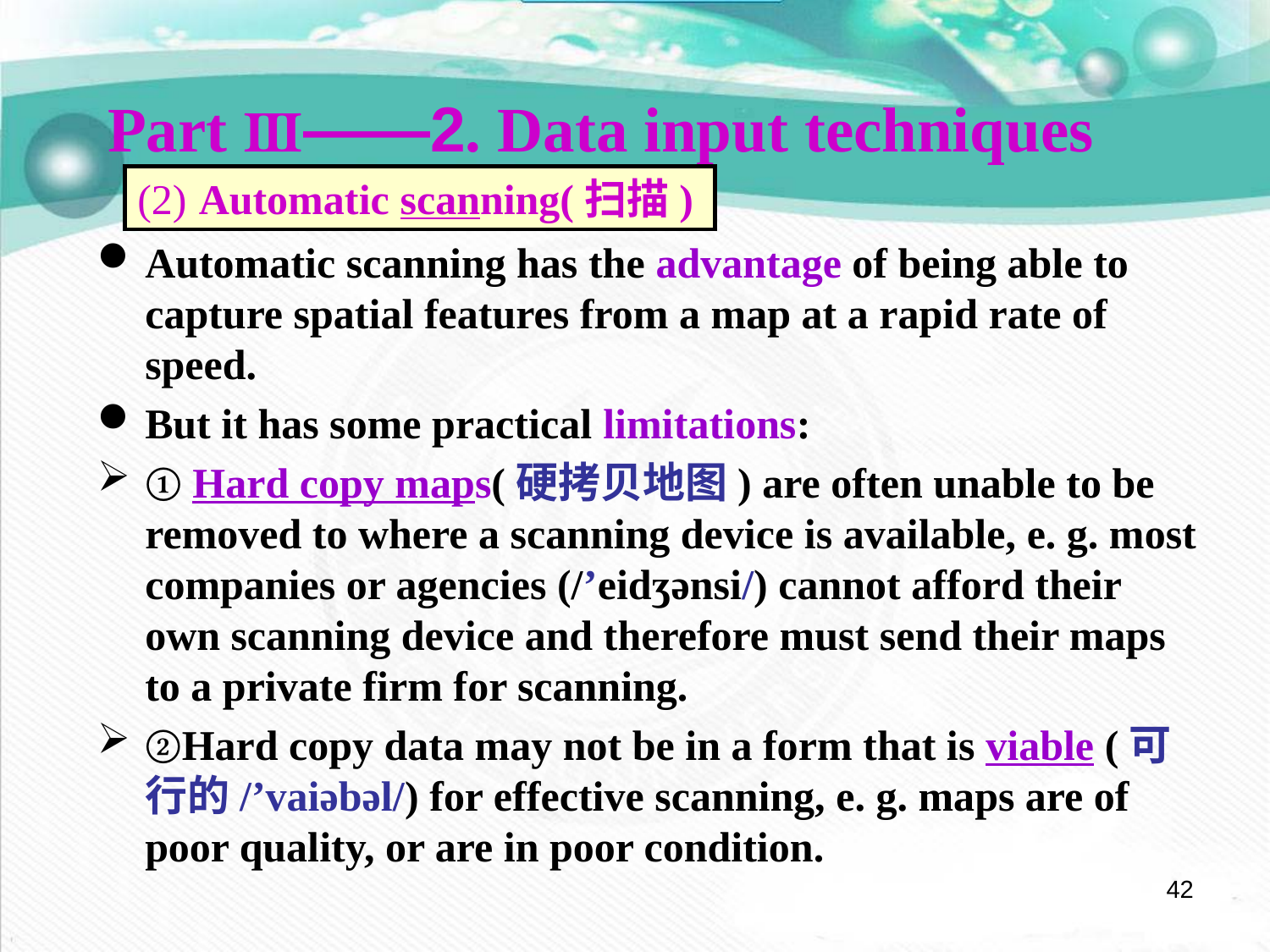

Part Ⅲ——2. Data input techniques
(2) Automatic scanning(扫描)
Automatic scanning has the advantage of being able to capture spatial features from a map at a rapid rate of speed.
But it has some practical limitations:
① Hard copy maps(硬拷贝地图) are often unable to be removed to where a scanning device is available, e. g. most companies or agencies (/’eidʒənsi/) cannot afford their own scanning device and therefore must send their maps to a private firm for scanning.
②Hard copy data may not be in a form that is viable (可行的/’vaiəbəl/) for effective scanning, e. g. maps are of poor quality, or are in poor condition.
42